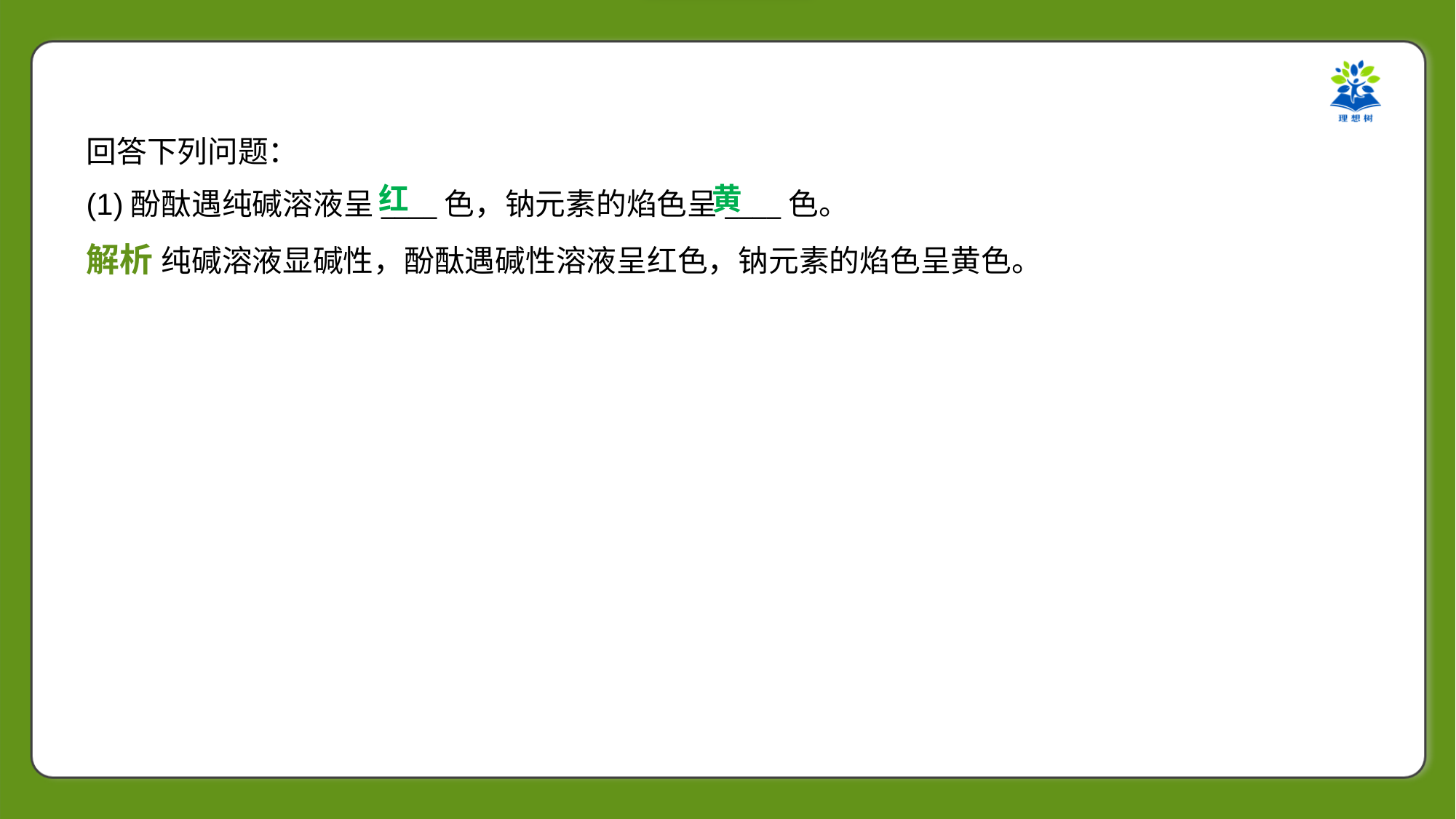

回答下列问题：
红
黄
(1)酚酞遇纯碱溶液呈____色，钠元素的焰色呈____色。
解析 纯碱溶液显碱性，酚酞遇碱性溶液呈红色，钠元素的焰色呈黄色。